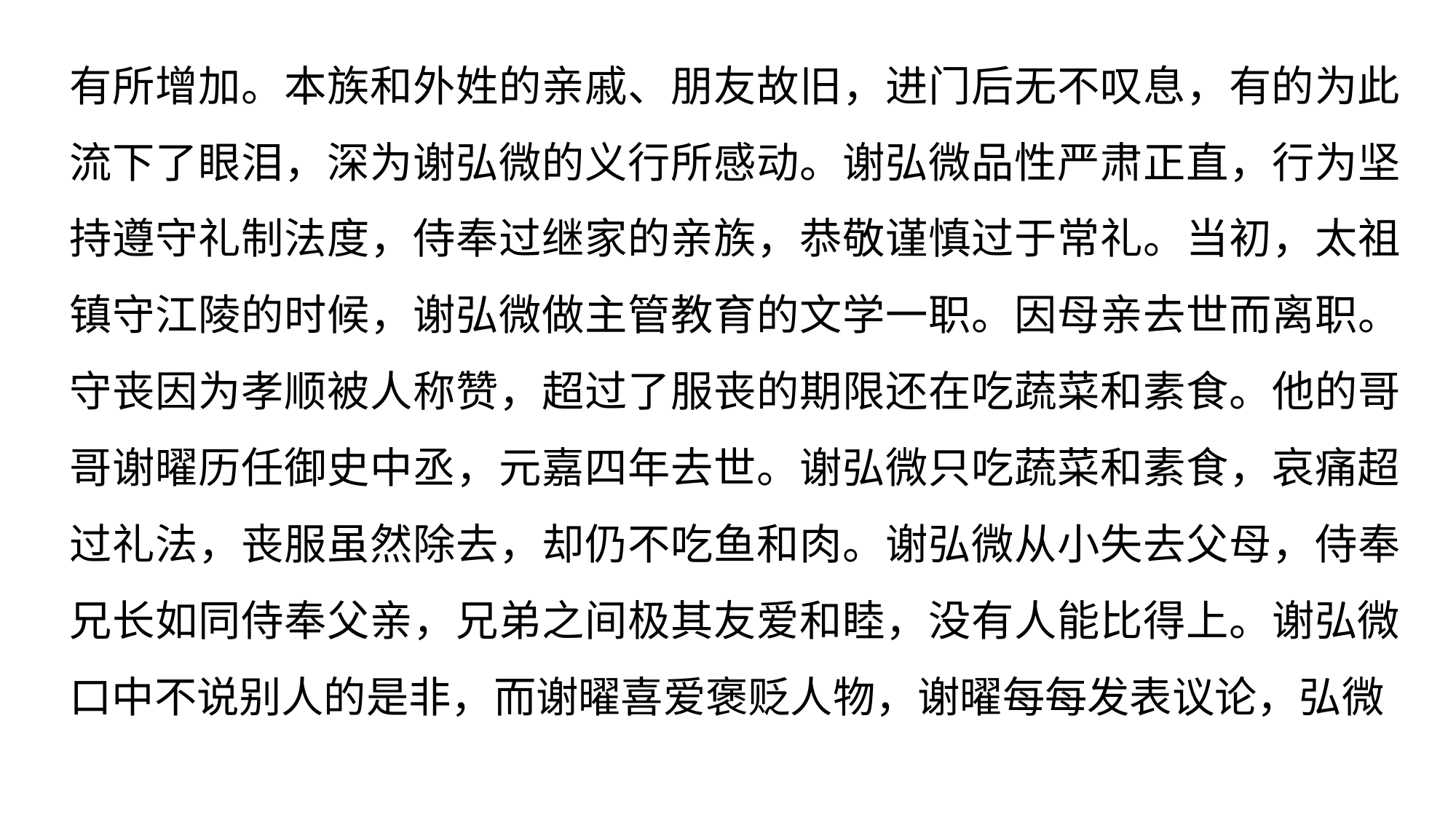

有所增加。本族和外姓的亲戚、朋友故旧，进门后无不叹息，有的为此流下了眼泪，深为谢弘微的义行所感动。谢弘微品性严肃正直，行为坚持遵守礼制法度，侍奉过继家的亲族，恭敬谨慎过于常礼。当初，太祖镇守江陵的时候，谢弘微做主管教育的文学一职。因母亲去世而离职。守丧因为孝顺被人称赞，超过了服丧的期限还在吃蔬菜和素食。他的哥哥谢曜历任御史中丞，元嘉四年去世。谢弘微只吃蔬菜和素食，哀痛超过礼法，丧服虽然除去，却仍不吃鱼和肉。谢弘微从小失去父母，侍奉兄长如同侍奉父亲，兄弟之间极其友爱和睦，没有人能比得上。谢弘微口中不说别人的是非，而谢曜喜爱褒贬人物，谢曜每每发表议论，弘微